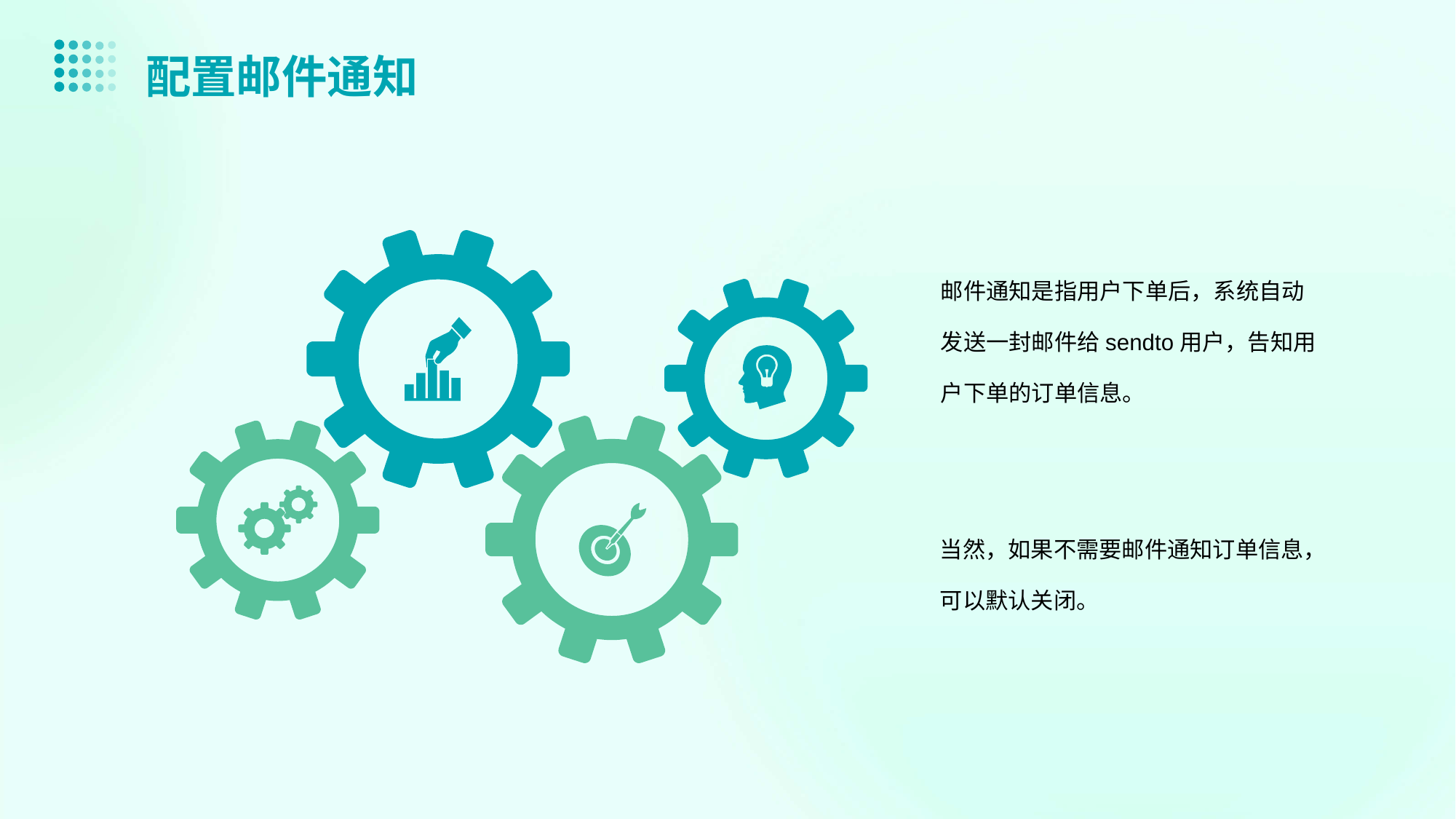

配置邮件通知

邮件通知是指用户下单后，系统自动发送一封邮件给sendto用户，告知用户下单的订单信息。

当然，如果不需要邮件通知订单信息，可以默认关闭。